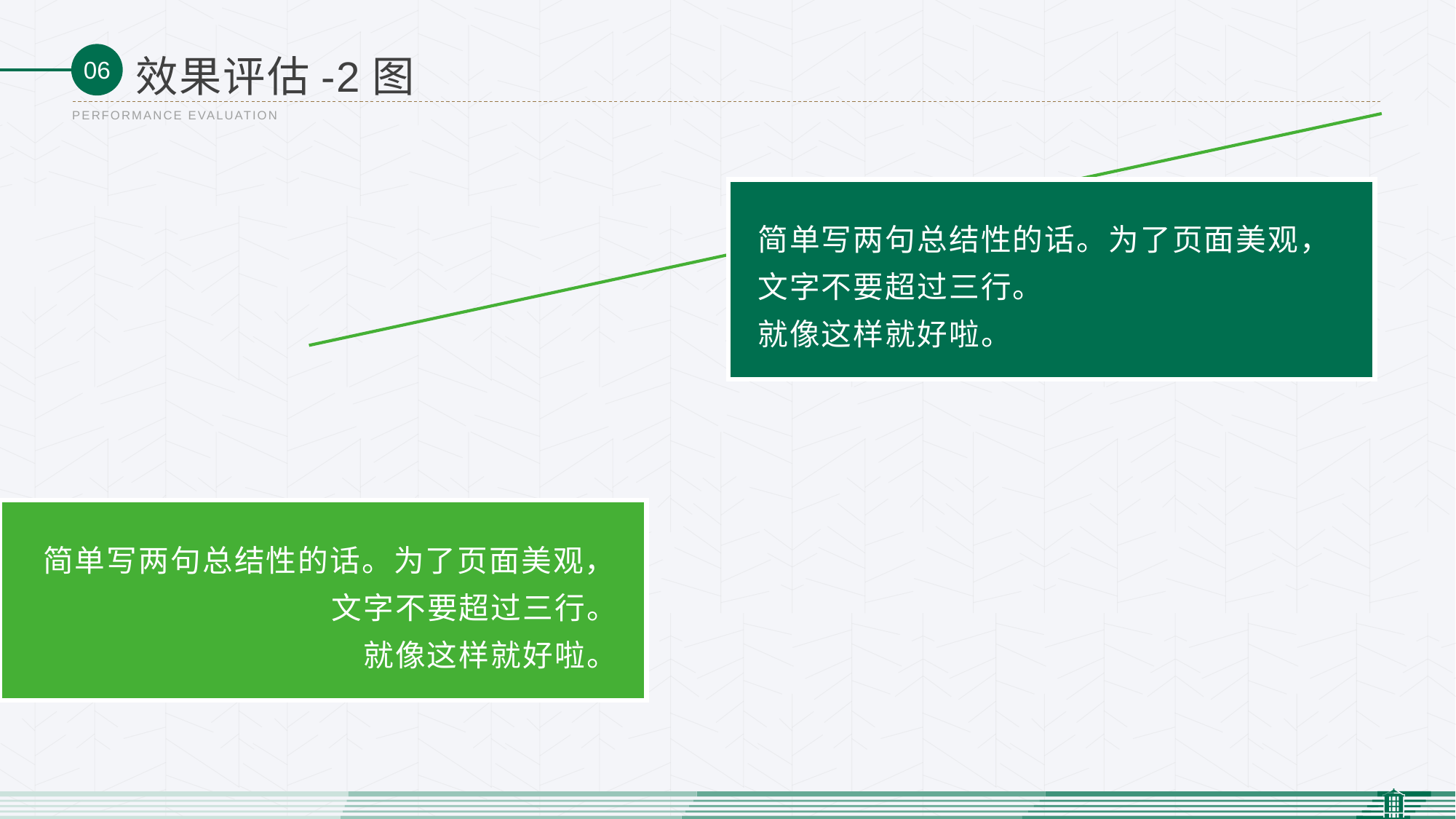

效果评估-2图
PERFORMANCE EVALUATION

简单写两句总结性的话。为了页面美观，文字不要超过三行。
就像这样就好啦。

简单写两句总结性的话。为了页面美观，文字不要超过三行。
就像这样就好啦。